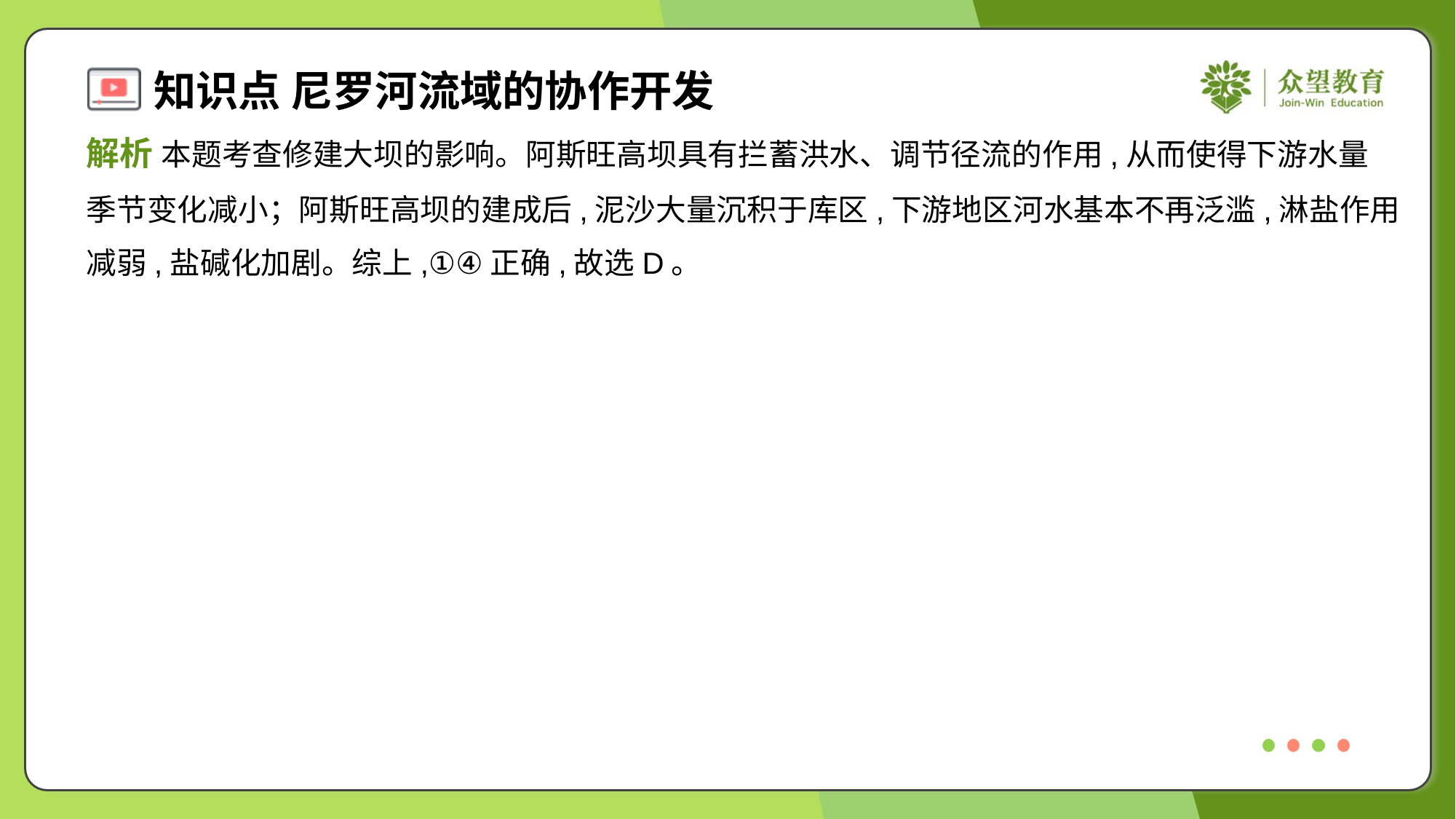

解析 本题考查修建大坝的影响。阿斯旺高坝具有拦蓄洪水、调节径流的作用,从而使得下游水量
季节变化减小；阿斯旺高坝的建成后,泥沙大量沉积于库区,下游地区河水基本不再泛滥,淋盐作用
减弱,盐碱化加剧。综上,①④正确,故选D。